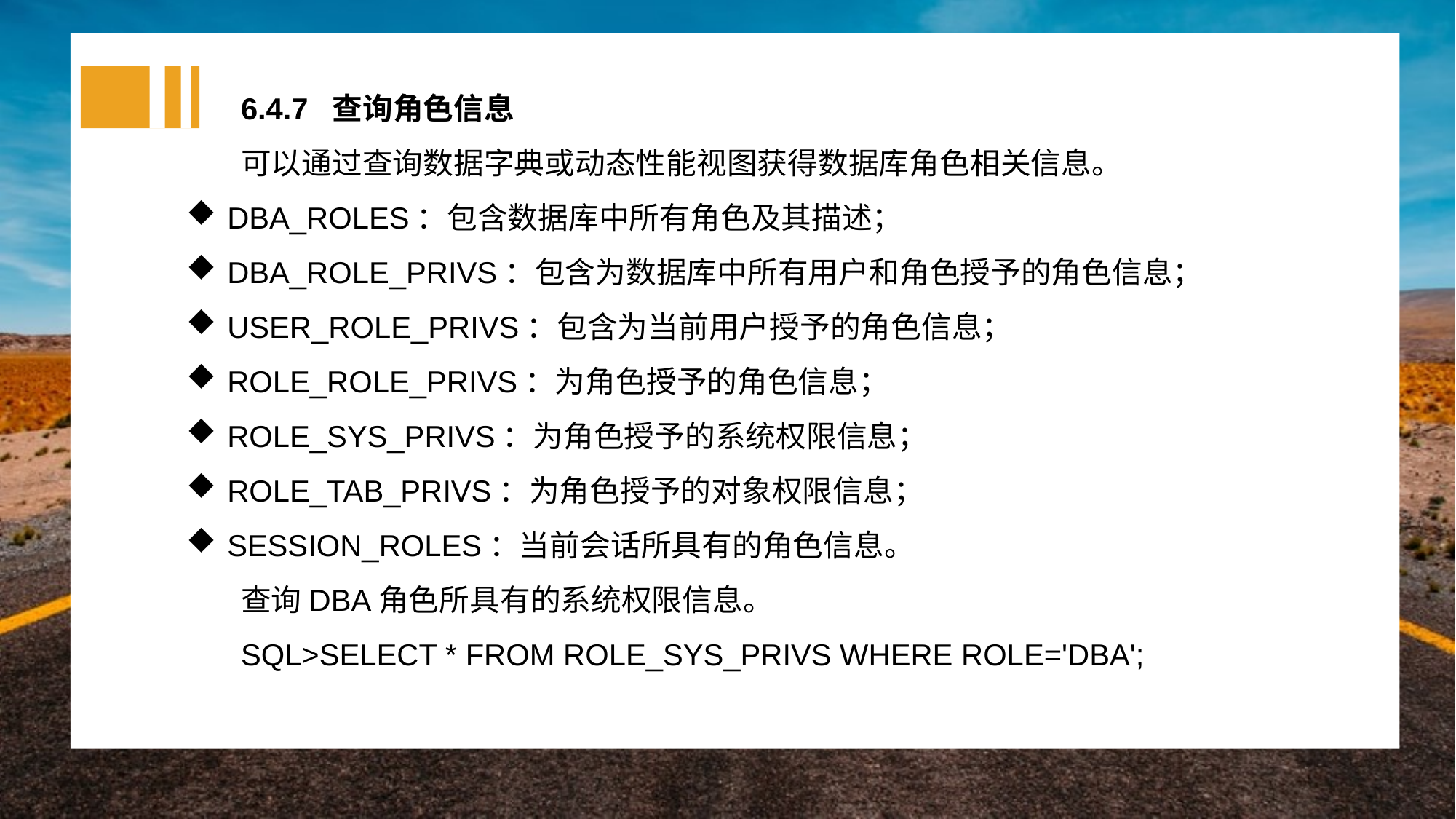

6.4.7  查询角色信息
可以通过查询数据字典或动态性能视图获得数据库角色相关信息。
DBA_ROLES：包含数据库中所有角色及其描述；
DBA_ROLE_PRIVS：包含为数据库中所有用户和角色授予的角色信息；
USER_ROLE_PRIVS：包含为当前用户授予的角色信息；
ROLE_ROLE_PRIVS：为角色授予的角色信息；
ROLE_SYS_PRIVS：为角色授予的系统权限信息；
ROLE_TAB_PRIVS：为角色授予的对象权限信息；
SESSION_ROLES：当前会话所具有的角色信息。
查询DBA角色所具有的系统权限信息。
SQL>SELECT * FROM ROLE_SYS_PRIVS WHERE ROLE='DBA';